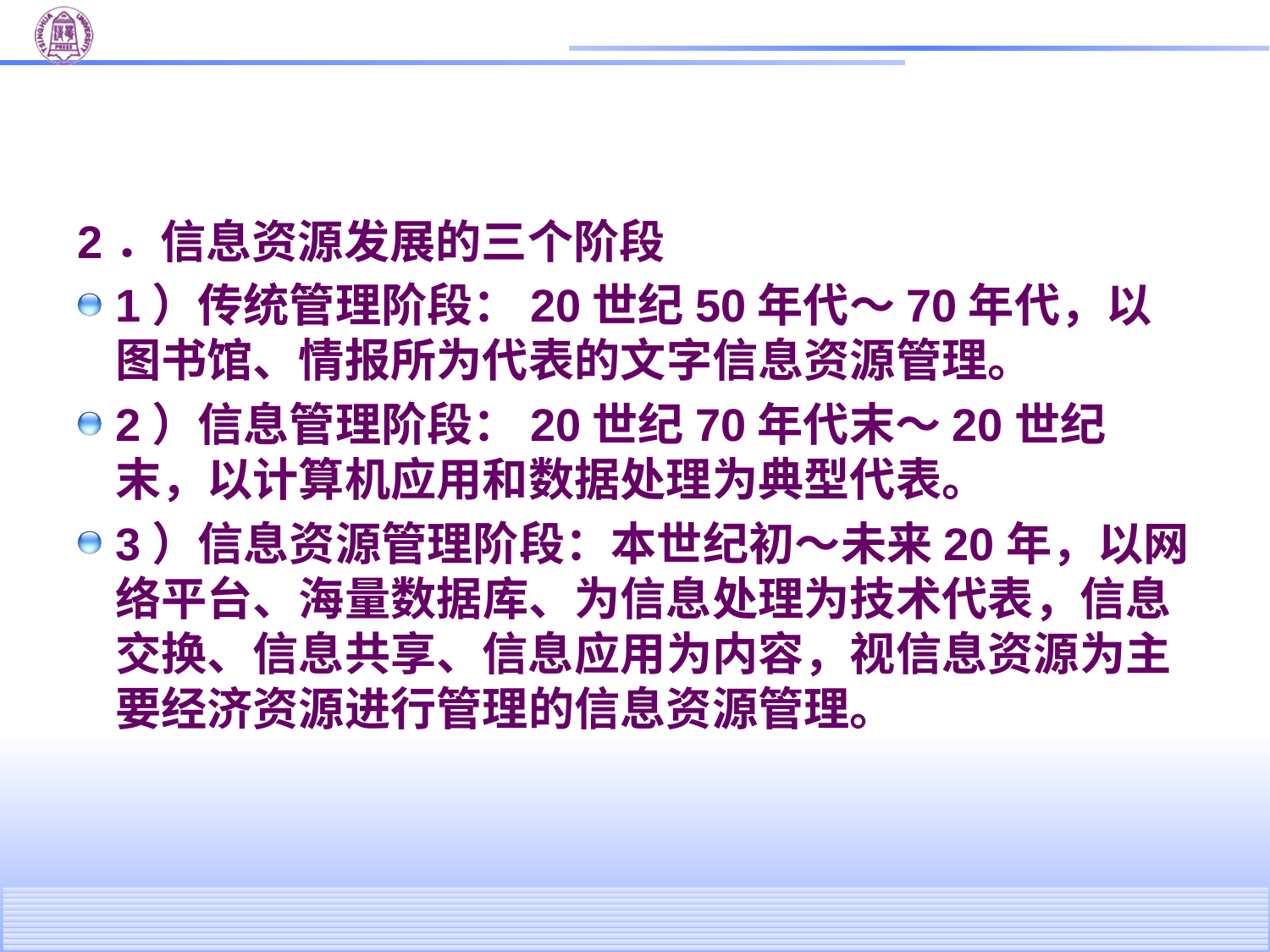

#
2．信息资源发展的三个阶段
1）传统管理阶段：20世纪50年代～70年代，以图书馆、情报所为代表的文字信息资源管理。
2）信息管理阶段：20世纪70年代末～20世纪末，以计算机应用和数据处理为典型代表。
3）信息资源管理阶段：本世纪初～未来20年，以网络平台、海量数据库、为信息处理为技术代表，信息交换、信息共享、信息应用为内容，视信息资源为主要经济资源进行管理的信息资源管理。